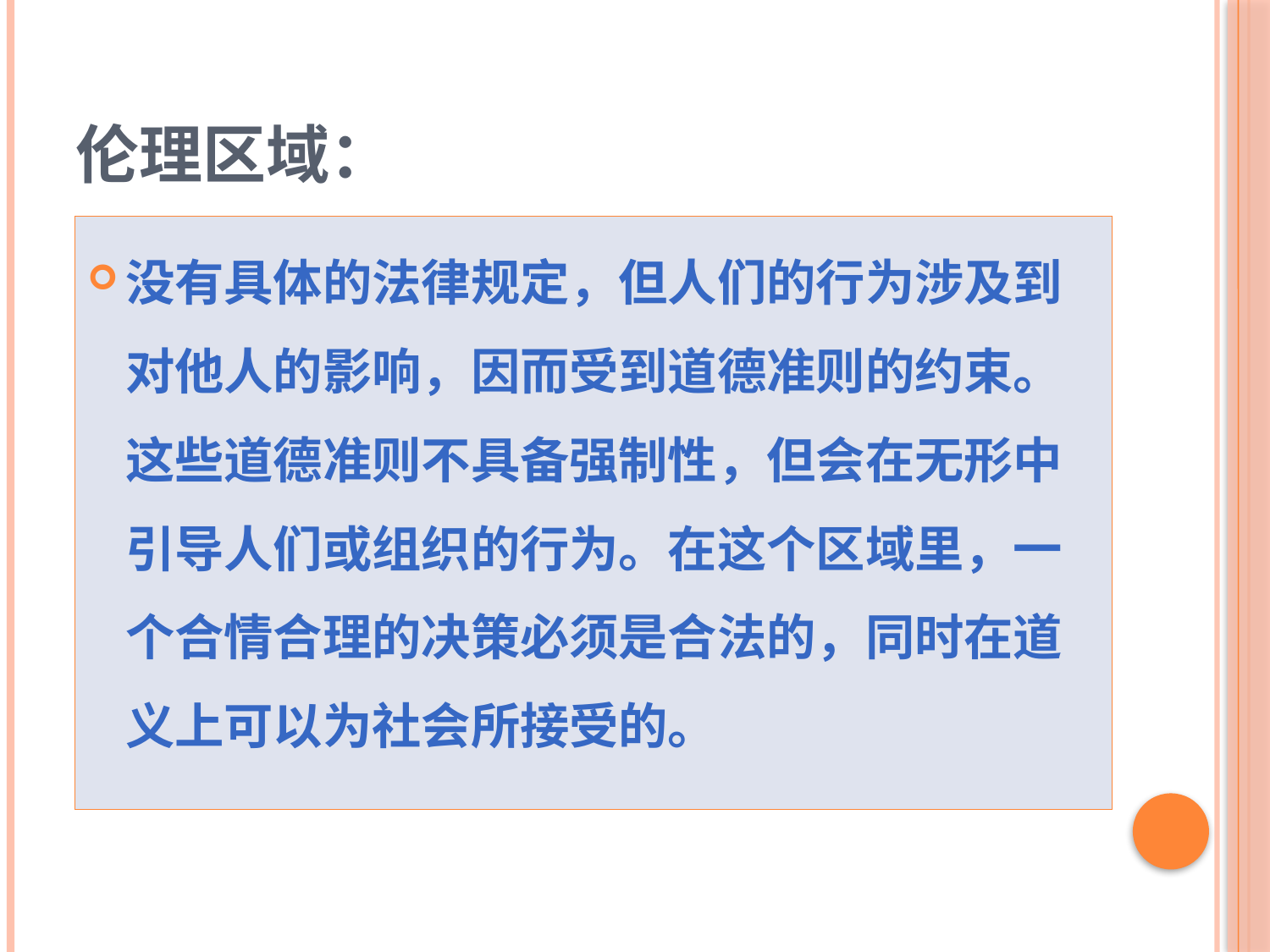

# 伦理区域：
没有具体的法律规定，但人们的行为涉及到对他人的影响，因而受到道德准则的约束。这些道德准则不具备强制性，但会在无形中引导人们或组织的行为。在这个区域里，一个合情合理的决策必须是合法的，同时在道义上可以为社会所接受的。